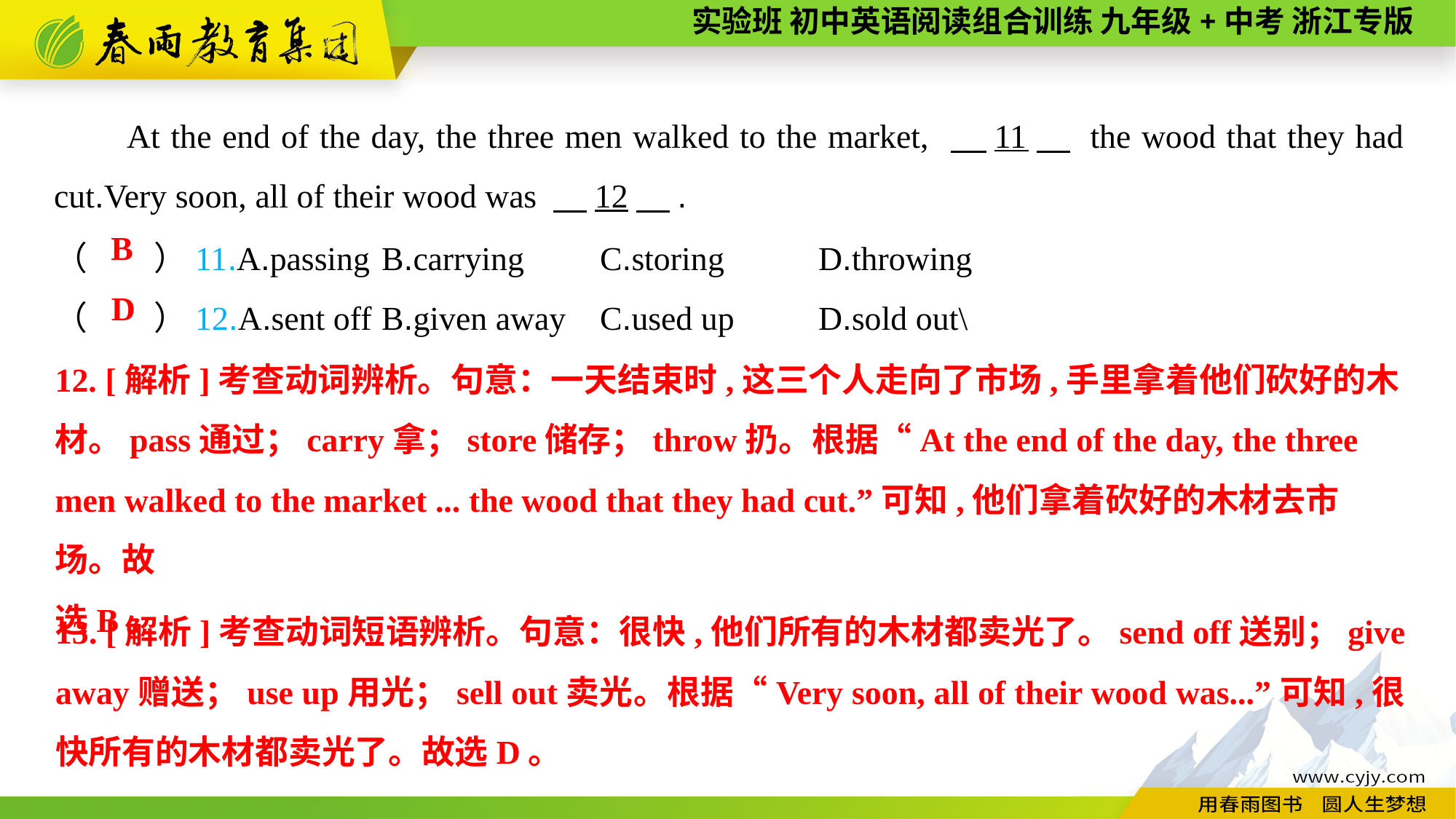

At the end of the day, the three men walked to the market, 　11　 the wood that they had cut.Very soon, all of their wood was 　12　.
（　　）11.A.passing	B.carrying	C.storing	D.throwing
（　　）12.A.sent off	B.given away	C.used up	D.sold out\
B
D
12. [解析]考查动词辨析。句意：一天结束时,这三个人走向了市场,手里拿着他们砍好的木
材。pass通过；carry拿；store储存；throw扔。根据“At the end of the day, the three men walked to the market ... the wood that they had cut.”可知,他们拿着砍好的木材去市场。故
选B。
13. [解析]考查动词短语辨析。句意：很快,他们所有的木材都卖光了。send off送别；give away赠送；use up用光；sell out卖光。根据“Very soon, all of their wood was...”可知,很快所有的木材都卖光了。故选D。